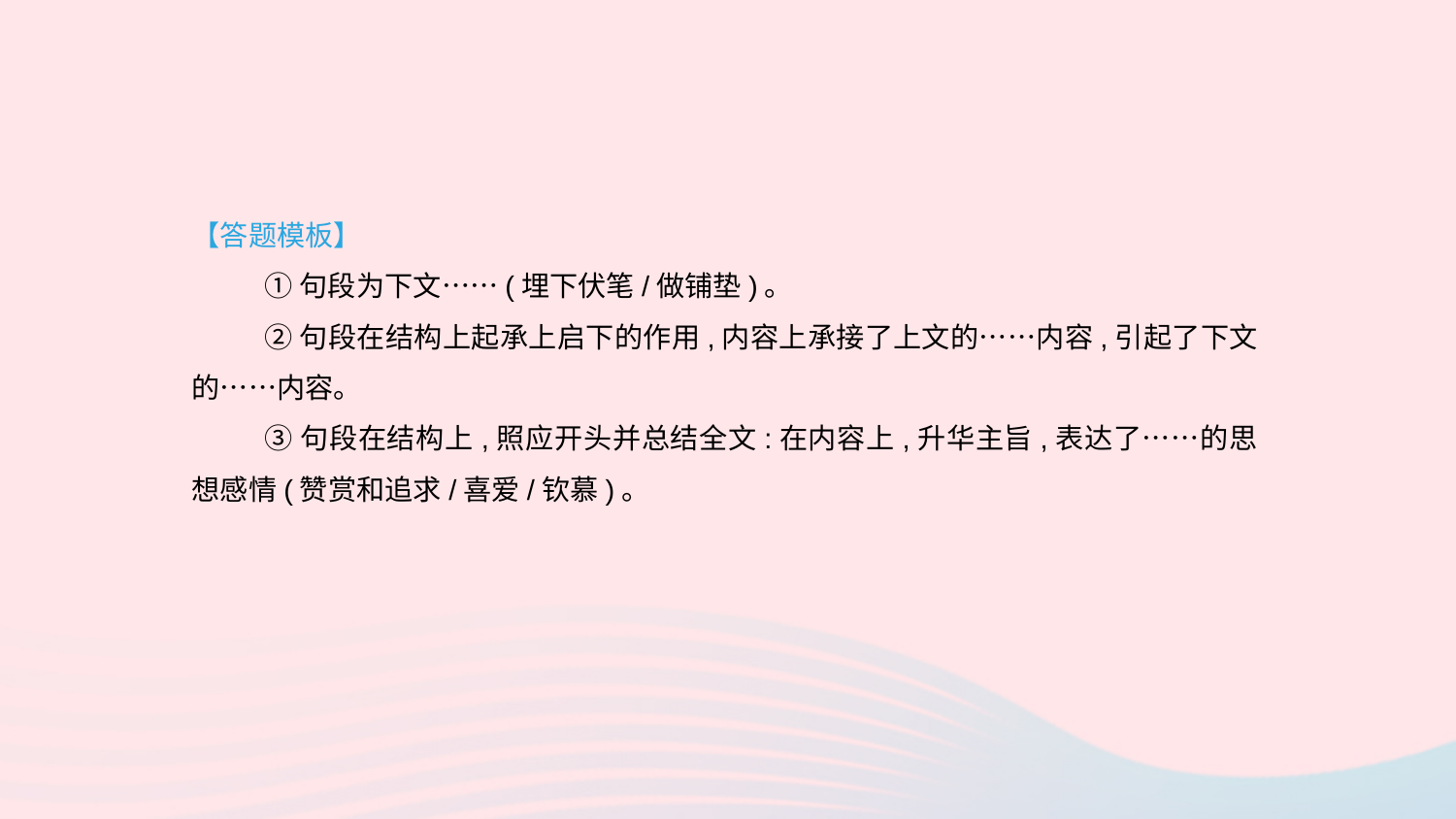

【答题模板】
①句段为下文……(埋下伏笔/做铺垫)。
②句段在结构上起承上启下的作用,内容上承接了上文的……内容,引起了下文的……内容。
③句段在结构上,照应开头并总结全文:在内容上,升华主旨,表达了……的思想感情(赞赏和追求/喜爱/钦慕)。